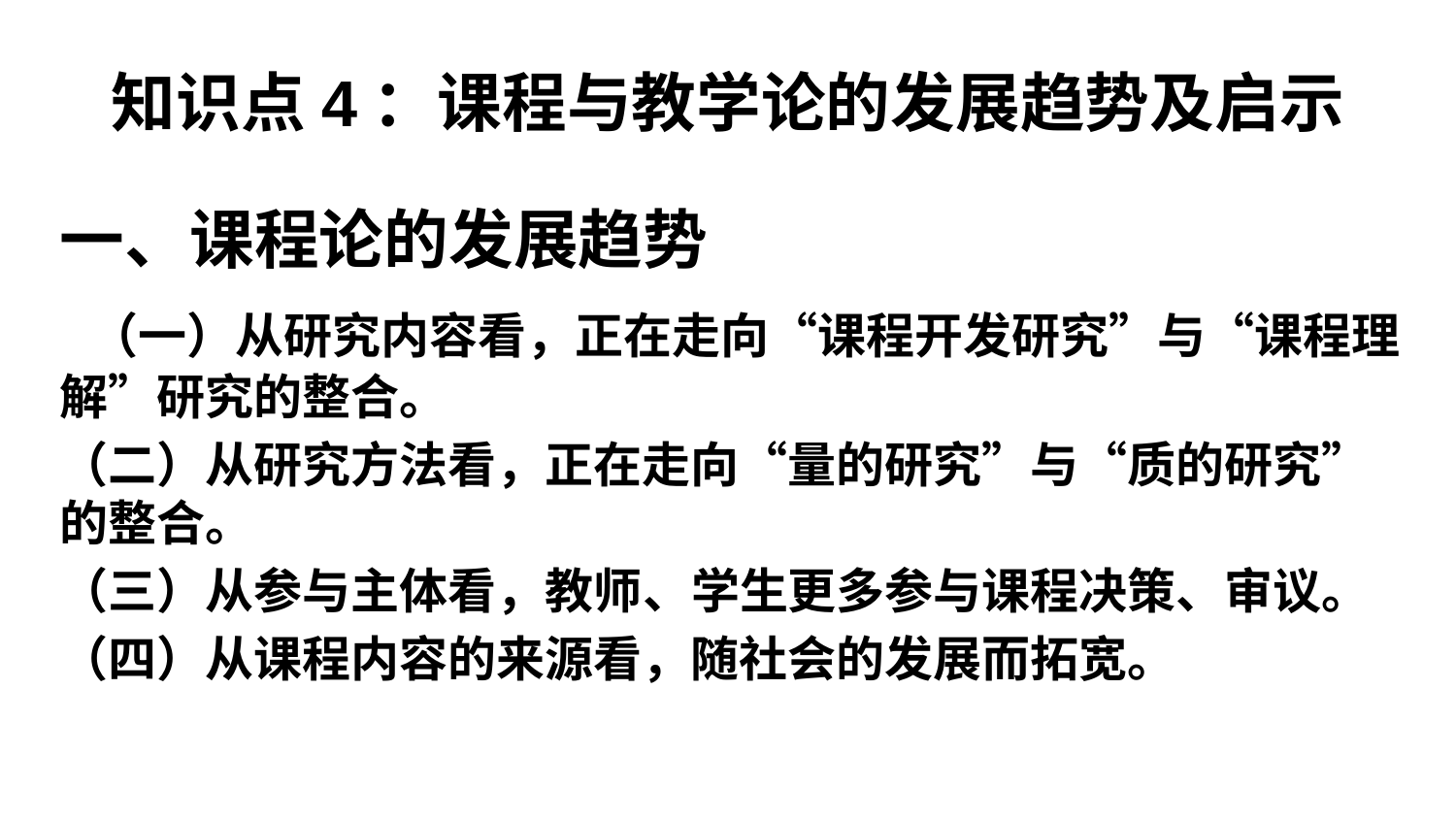

# 知识点4：课程与教学论的发展趋势及启示
一、课程论的发展趋势
 （一）从研究内容看，正在走向“课程开发研究”与“课程理解”研究的整合。
（二）从研究方法看，正在走向“量的研究”与“质的研究”的整合。
（三）从参与主体看，教师、学生更多参与课程决策、审议。
（四）从课程内容的来源看，随社会的发展而拓宽。